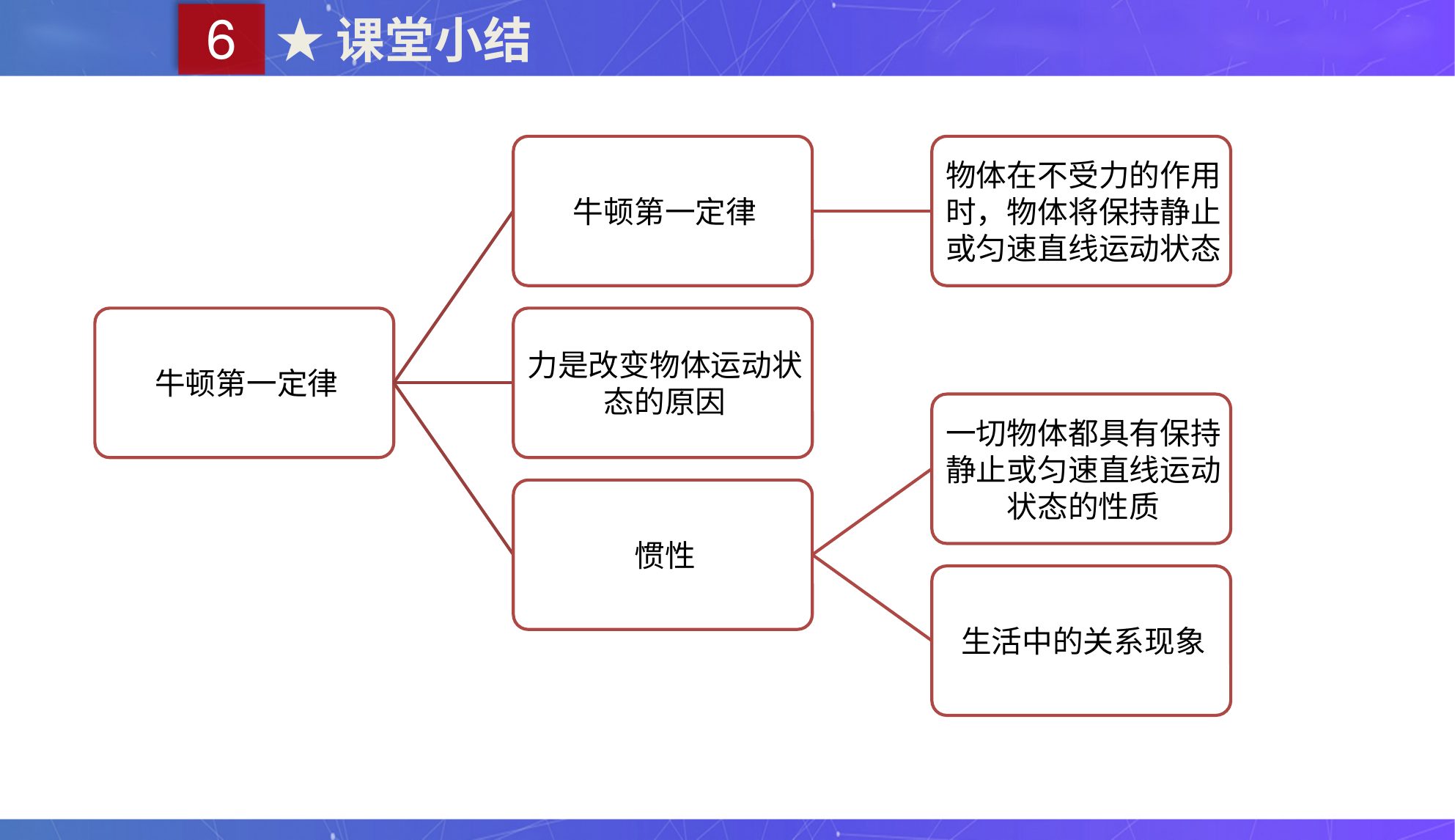

6
★课堂小结
牛顿第一定律

牛顿第一定律

物体在不受力的作用时，物体将保持静止或匀速直线运动状态

力是改变物体运动状态的原因

惯性

一切物体都具有保持静止或匀速直线运动状态的性质

生活中的关系现象